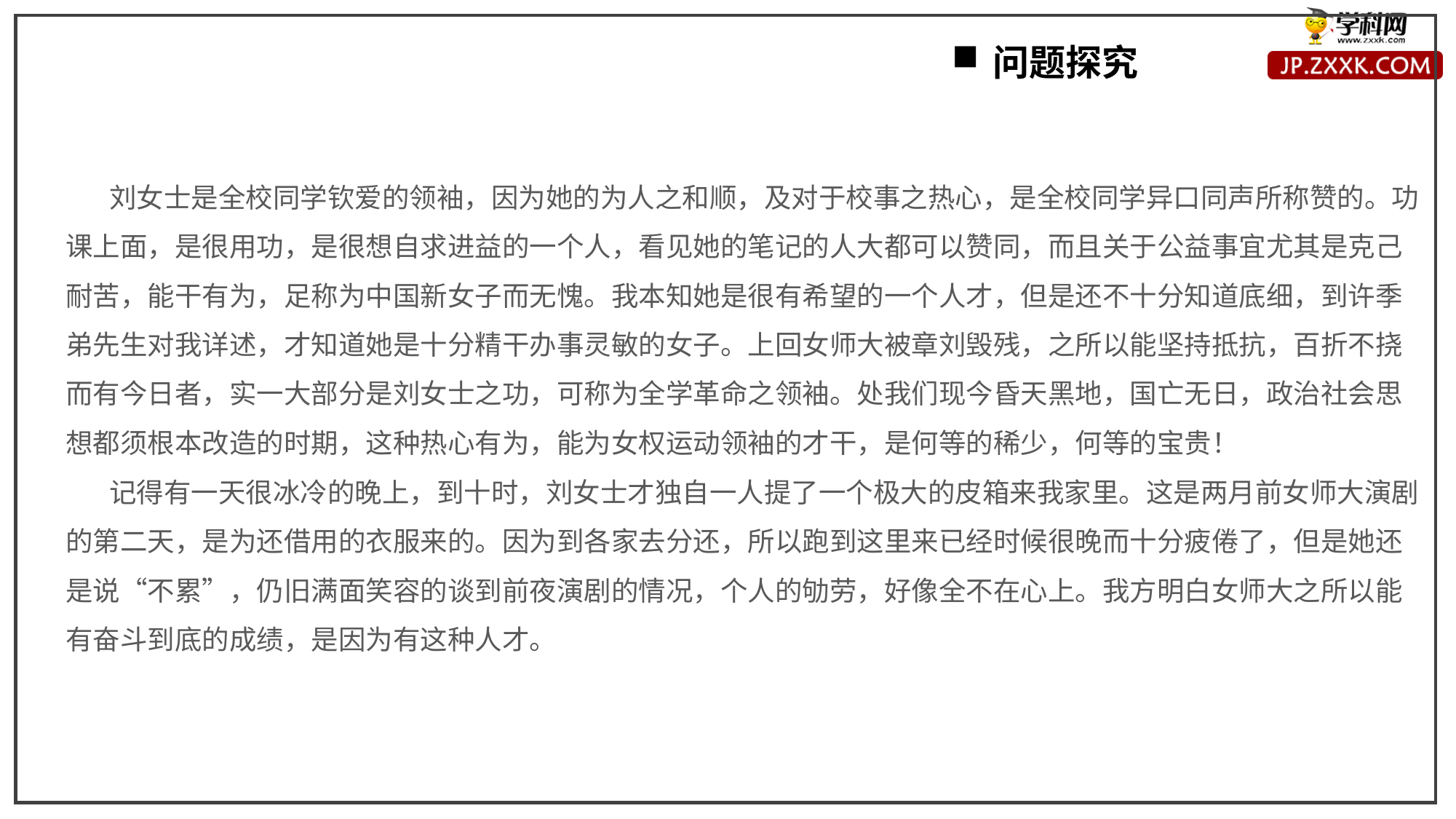

问题探究
      刘女士是全校同学钦爱的领袖，因为她的为人之和顺，及对于校事之热心，是全校同学异口同声所称赞的。功课上面，是很用功，是很想自求进益的一个人，看见她的笔记的人大都可以赞同，而且关于公益事宜尤其是克己耐苦，能干有为，足称为中国新女子而无愧。我本知她是很有希望的一个人才，但是还不十分知道底细，到许季弟先生对我详述，才知道她是十分精干办事灵敏的女子。上回女师大被章刘毁残，之所以能坚持抵抗，百折不挠而有今日者，实一大部分是刘女士之功，可称为全学革命之领袖。处我们现今昏天黑地，国亡无日，政治社会思想都须根本改造的时期，这种热心有为，能为女权运动领袖的才干，是何等的稀少，何等的宝贵！
      记得有一天很冰冷的晚上，到十时，刘女士才独自一人提了一个极大的皮箱来我家里。这是两月前女师大演剧的第二天，是为还借用的衣服来的。因为到各家去分还，所以跑到这里来已经时候很晚而十分疲倦了，但是她还是说“不累”，仍旧满面笑容的谈到前夜演剧的情况，个人的劬劳，好像全不在心上。我方明白女师大之所以能有奋斗到底的成绩，是因为有这种人才。